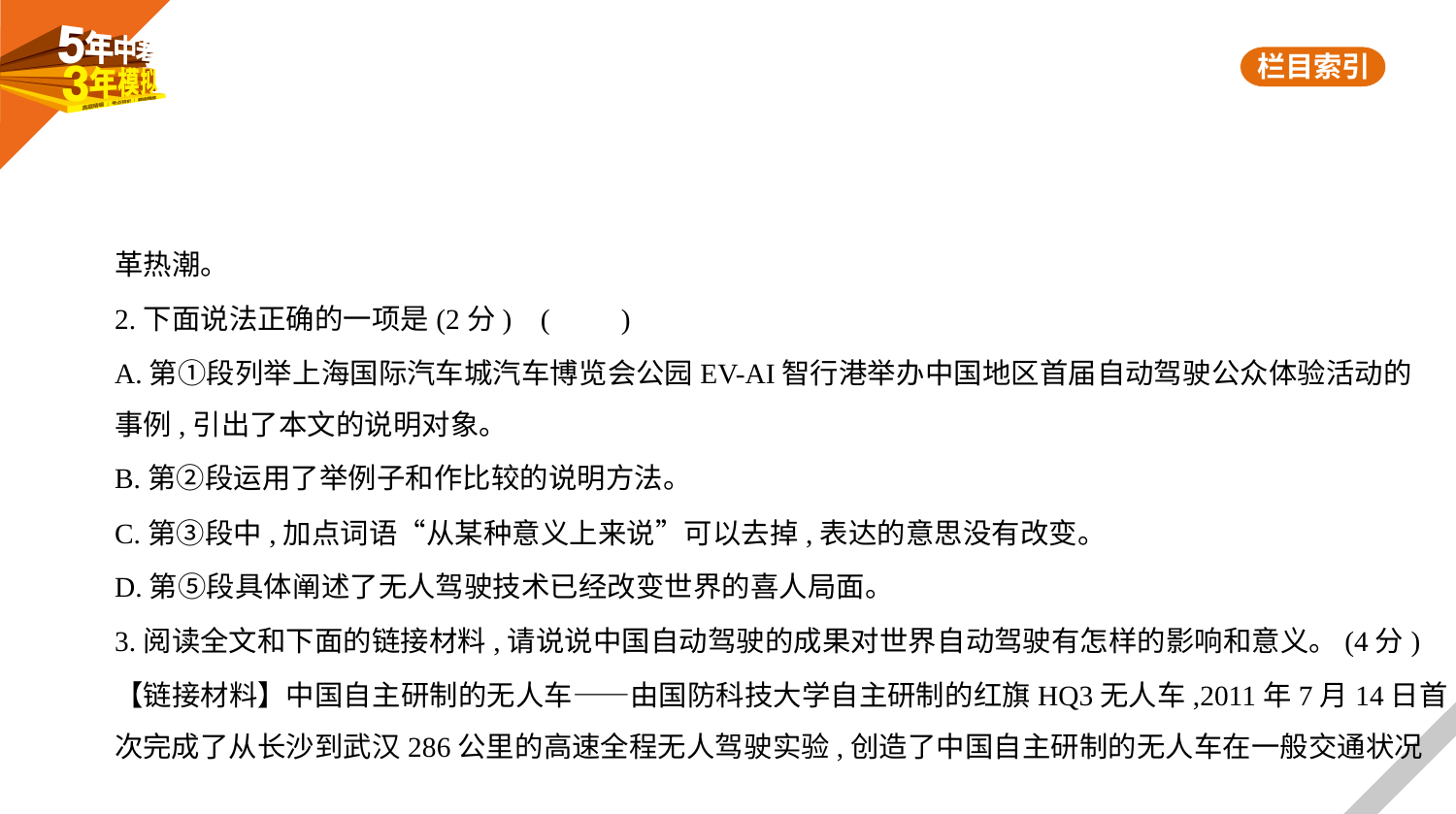

革热潮。
2.下面说法正确的一项是(2分) (　　)
A.第①段列举上海国际汽车城汽车博览会公园EV-AI智行港举办中国地区首届自动驾驶公众体验活动的
事例,引出了本文的说明对象。
B.第②段运用了举例子和作比较的说明方法。
C.第③段中,加点词语“从某种意义上来说”可以去掉,表达的意思没有改变。
D.第⑤段具体阐述了无人驾驶技术已经改变世界的喜人局面。
3.阅读全文和下面的链接材料,请说说中国自动驾驶的成果对世界自动驾驶有怎样的影响和意义。(4分)
【链接材料】中国自主研制的无人车——由国防科技大学自主研制的红旗HQ3无人车,2011年7月14日首
次完成了从长沙到武汉286公里的高速全程无人驾驶实验,创造了中国自主研制的无人车在一般交通状况